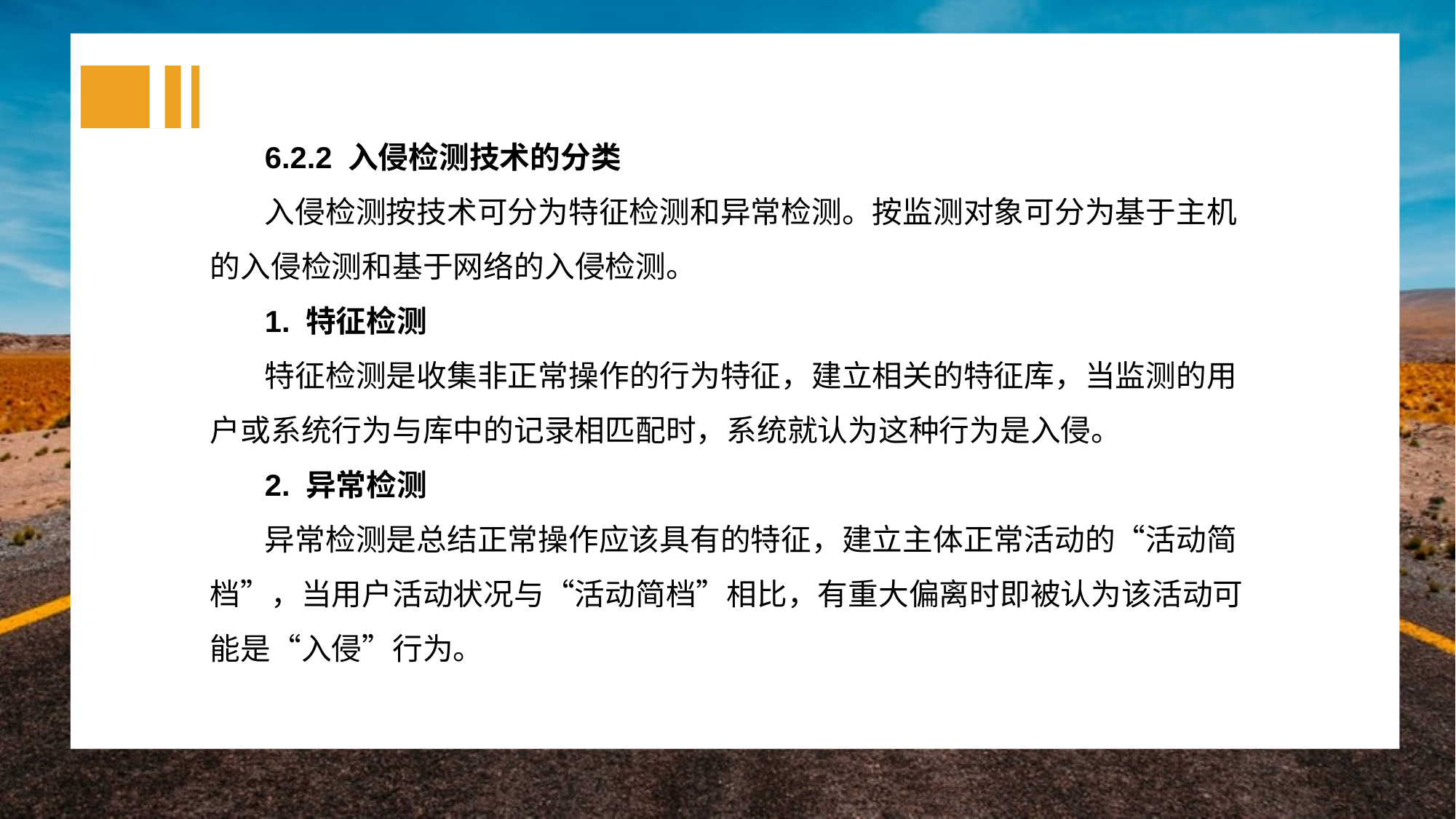

6.2.2 入侵检测技术的分类
入侵检测按技术可分为特征检测和异常检测。按监测对象可分为基于主机的入侵检测和基于网络的入侵检测。
1. 特征检测
特征检测是收集非正常操作的行为特征，建立相关的特征库，当监测的用户或系统行为与库中的记录相匹配时，系统就认为这种行为是入侵。
2. 异常检测
异常检测是总结正常操作应该具有的特征，建立主体正常活动的“活动简档”，当用户活动状况与“活动简档”相比，有重大偏离时即被认为该活动可能是“入侵”行为。